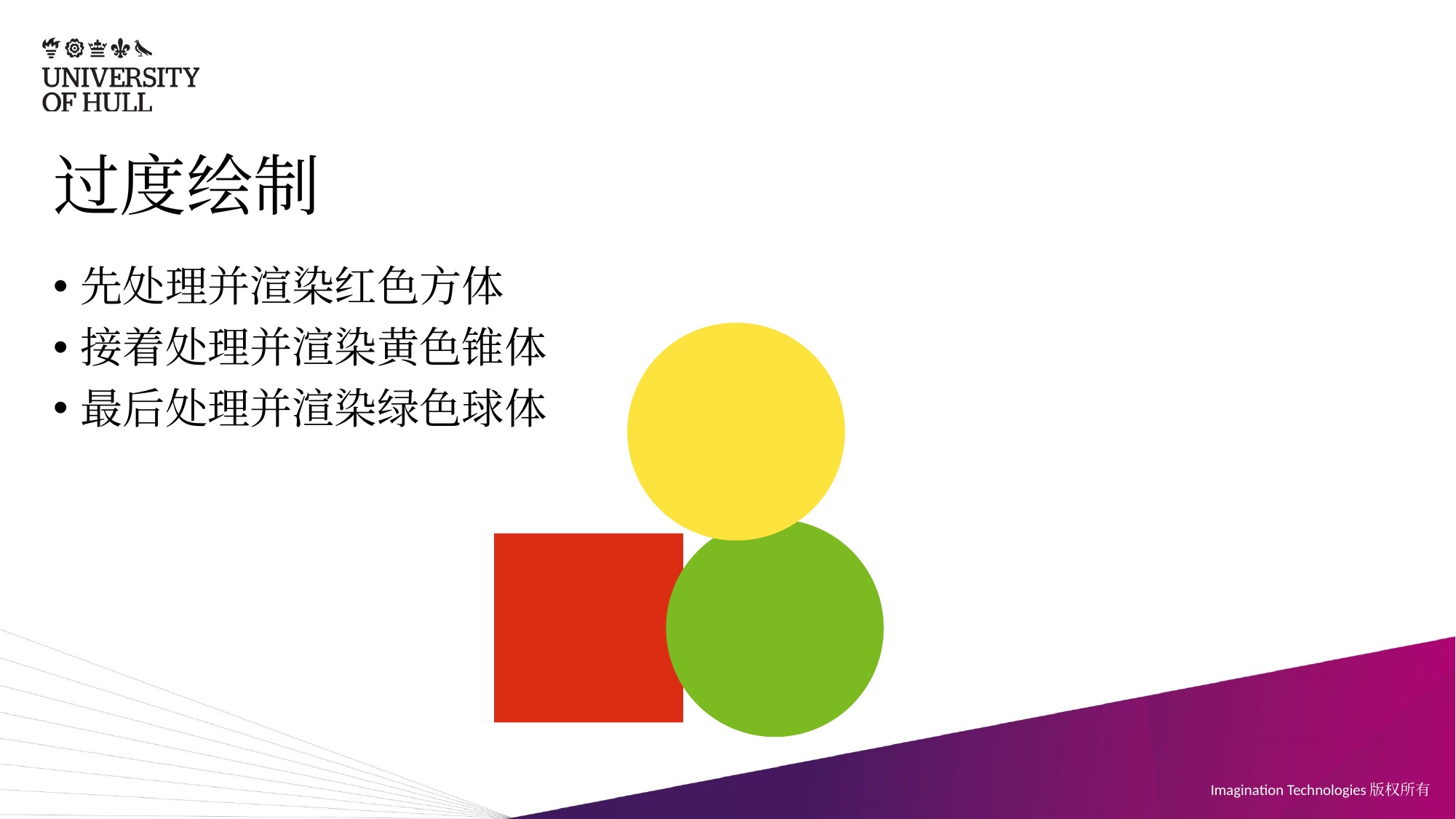

# 过度绘制
先处理并渲染红色方体
接着处理并渲染黄色锥体
最后处理并渲染绿色球体